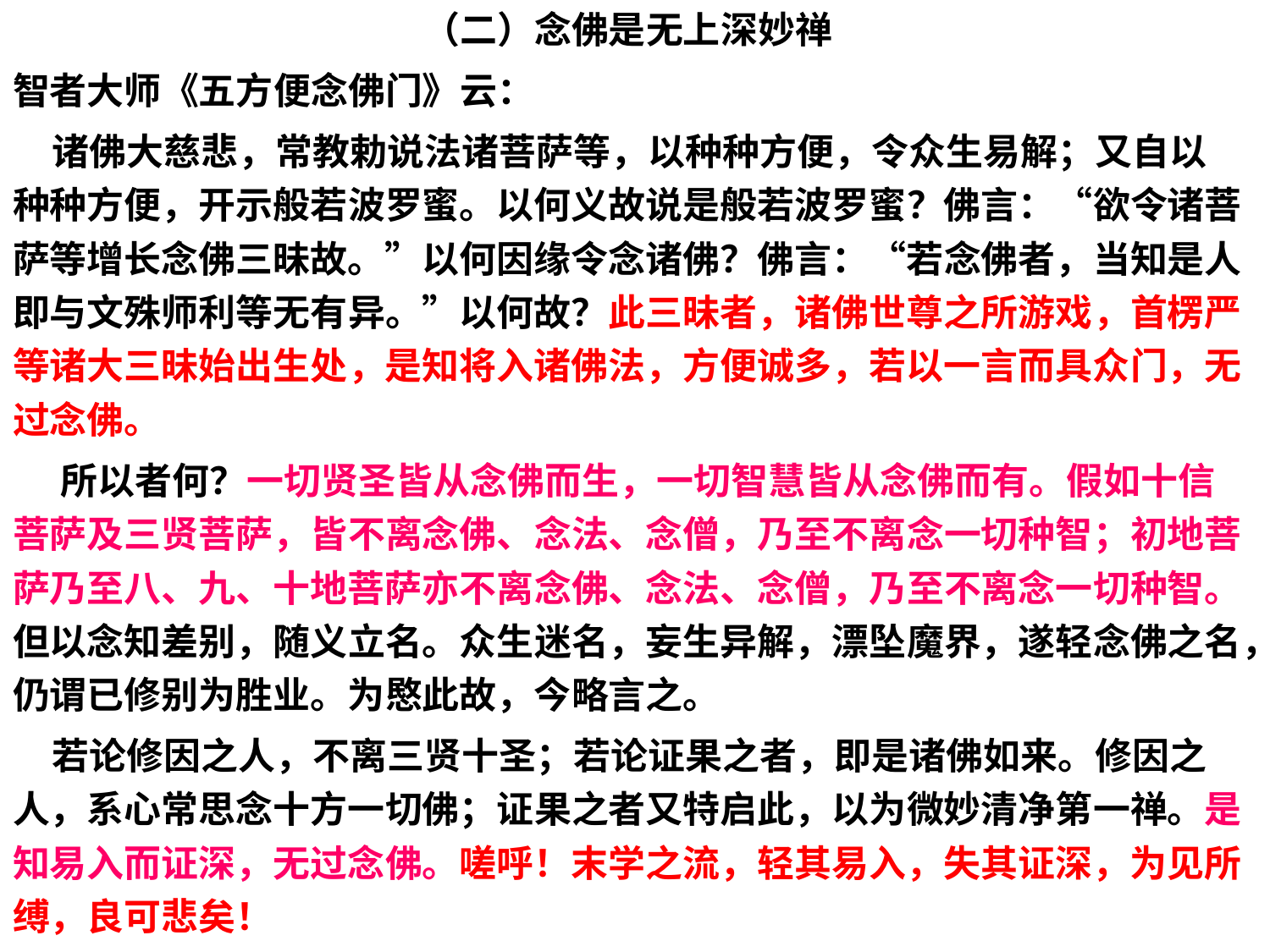

（二）念佛是无上深妙禅
智者大师《五方便念佛门》云：
    诸佛大慈悲，常教勅说法诸菩萨等，以种种方便，令众生易解；又自以种种方便，开示般若波罗蜜。以何义故说是般若波罗蜜？佛言：“欲令诸菩萨等增长念佛三昧故。”以何因缘令念诸佛？佛言：“若念佛者，当知是人即与文殊师利等无有异。”以何故？此三昧者，诸佛世尊之所游戏，首楞严等诸大三昧始出生处，是知将入诸佛法，方便诚多，若以一言而具众门，无过念佛。
     所以者何？一切贤圣皆从念佛而生，一切智慧皆从念佛而有。假如十信菩萨及三贤菩萨，皆不离念佛、念法、念僧，乃至不离念一切种智；初地菩萨乃至八、九、十地菩萨亦不离念佛、念法、念僧，乃至不离念一切种智。但以念知差别，随义立名。众生迷名，妄生异解，漂坠魔界，遂轻念佛之名，仍谓已修别为胜业。为愍此故，今略言之。
    若论修因之人，不离三贤十圣；若论证果之者，即是诸佛如来。修因之人，系心常思念十方一切佛；证果之者又特启此，以为微妙清净第一禅。是知易入而证深，无过念佛。嗟呼！末学之流，轻其易入，失其证深，为见所缚，良可悲矣！